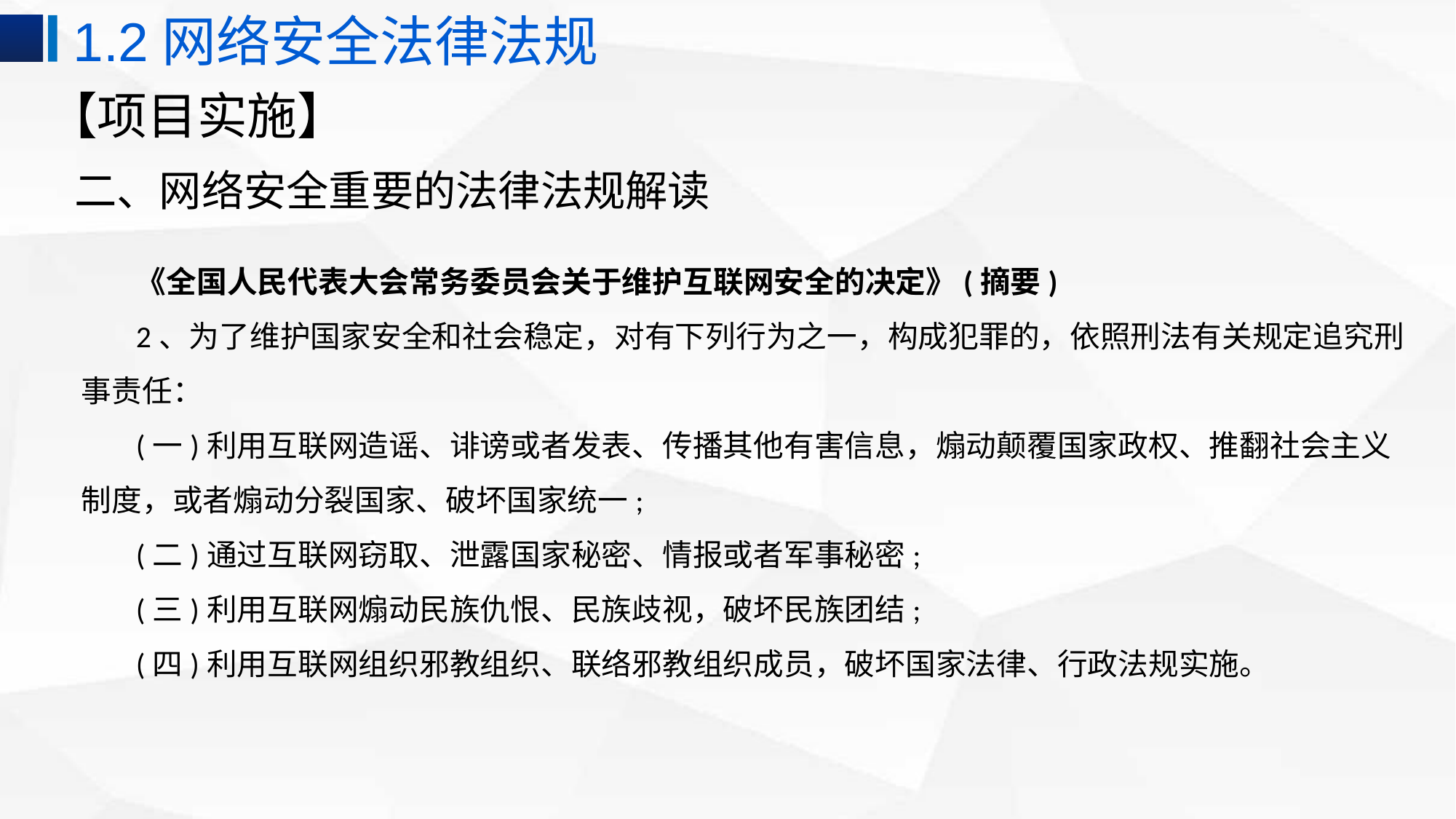

1.2网络安全法律法规

# 【项目实施】
二、网络安全重要的法律法规解读
《全国人民代表大会常务委员会关于维护互联网安全的决定》(摘要)
2、为了维护国家安全和社会稳定，对有下列行为之一，构成犯罪的，依照刑法有关规定追究刑事责任：
(一)利用互联网造谣、诽谤或者发表、传播其他有害信息，煽动颠覆国家政权、推翻社会主义制度，或者煽动分裂国家、破坏国家统一;
(二)通过互联网窃取、泄露国家秘密、情报或者军事秘密;
(三)利用互联网煽动民族仇恨、民族歧视，破坏民族团结;
(四)利用互联网组织邪教组织、联络邪教组织成员，破坏国家法律、行政法规实施。